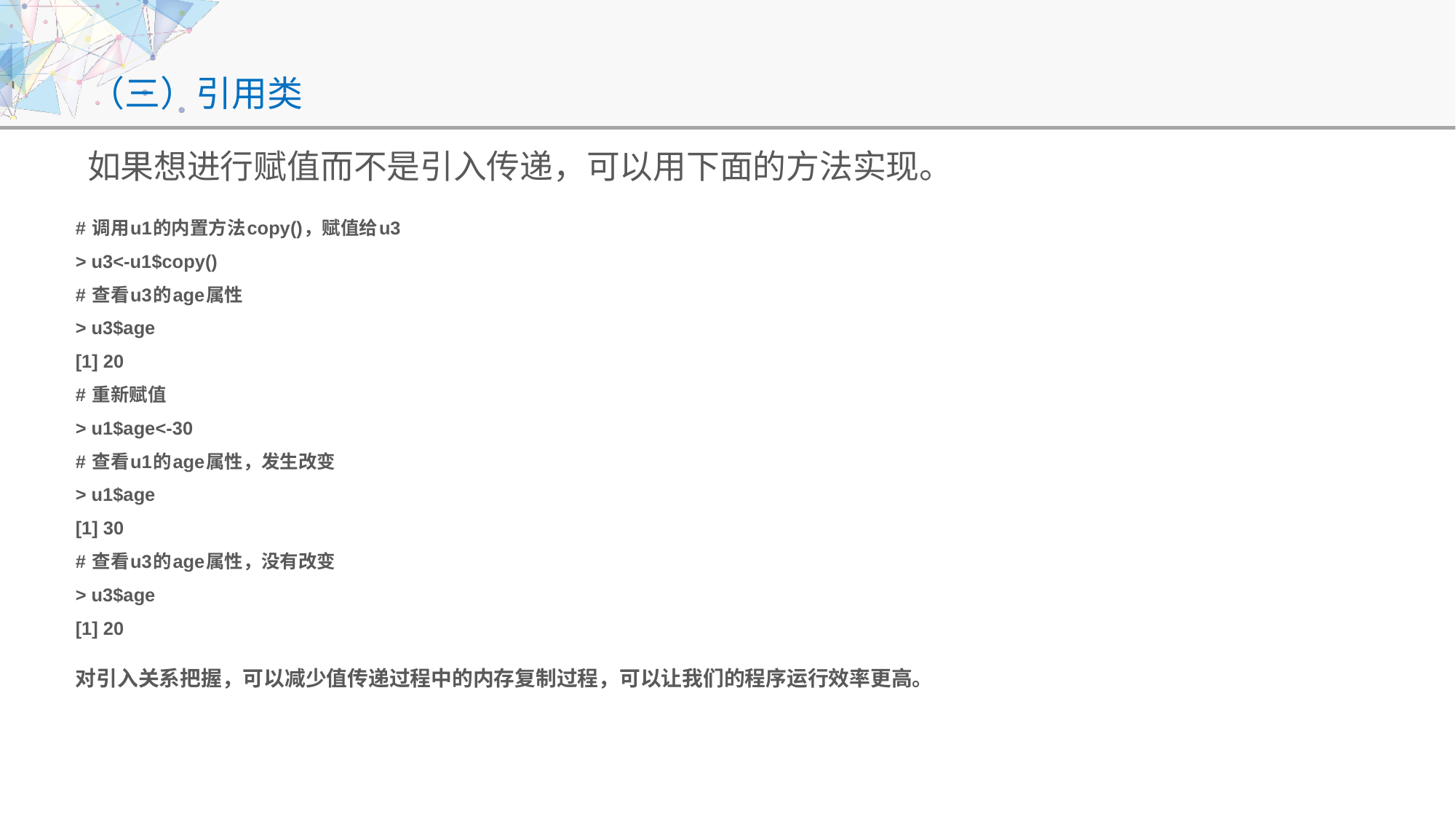

# （三）引用类
如果想进行赋值而不是引入传递，可以用下面的方法实现。

# 调用u1的内置方法copy()，赋值给u3
> u3<-u1$copy()
# 查看u3的age属性
> u3$age
[1] 20
# 重新赋值
> u1$age<-30
# 查看u1的age属性，发生改变
> u1$age
[1] 30
# 查看u3的age属性，没有改变
> u3$age
[1] 20

对引入关系把握，可以减少值传递过程中的内存复制过程，可以让我们的程序运行效率更高。